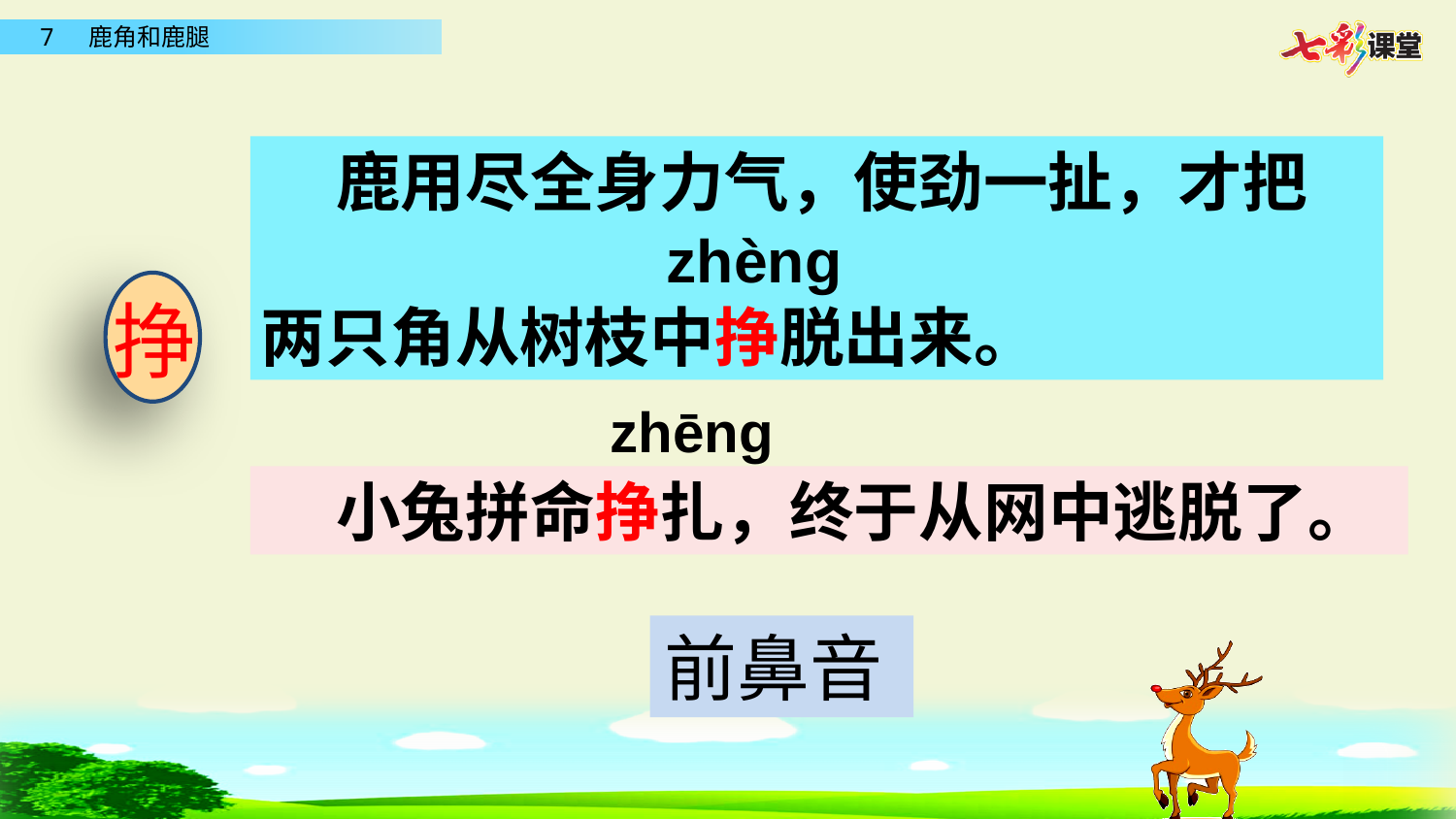

鹿用尽全身力气，使劲一扯，才把

两只角从树枝中挣脱出来。
zhènɡ

挣
zhēnɡ
    小兔拼命挣扎，终于从网中逃脱了。
前鼻音